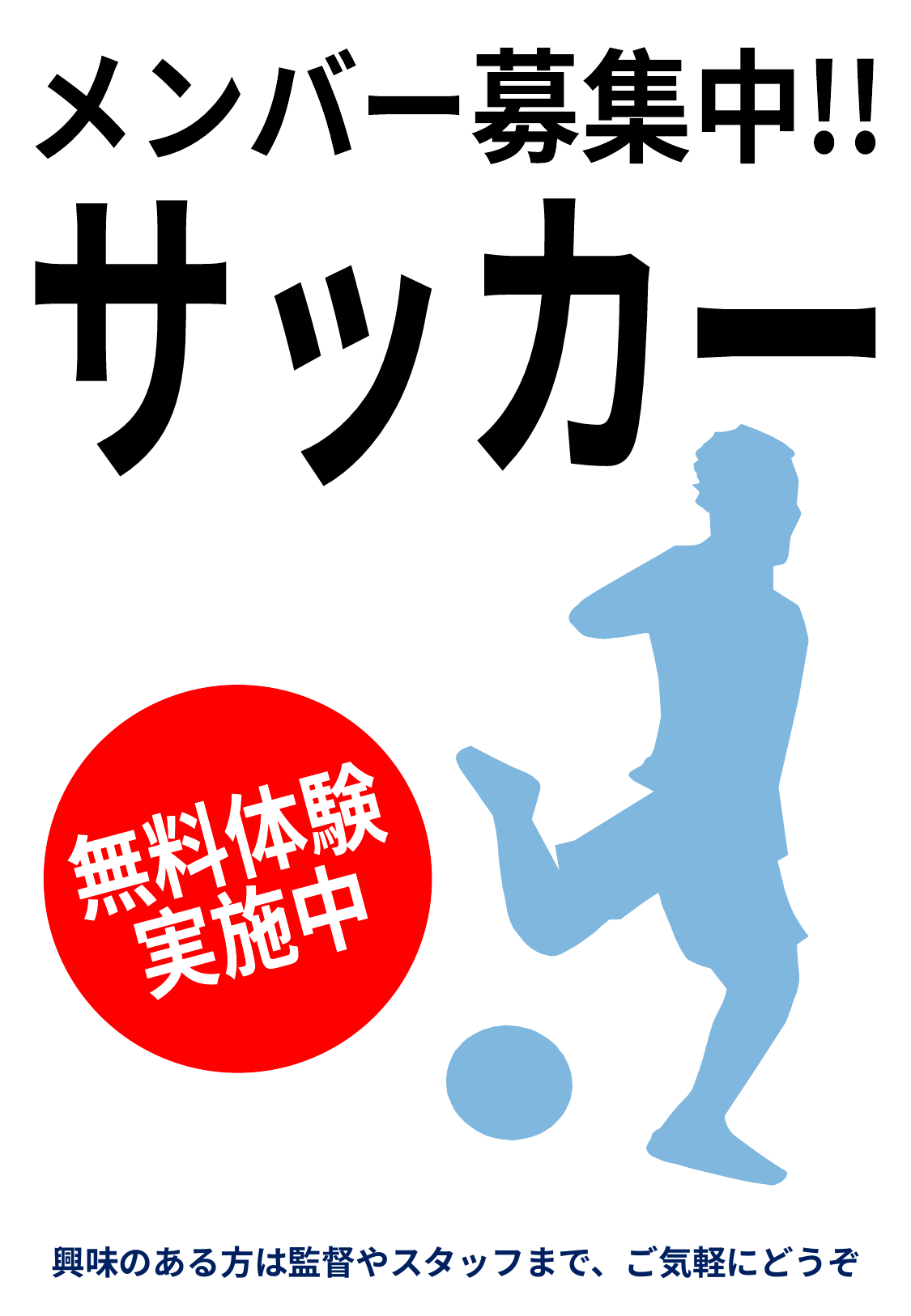

メンバー募集中!!
サッカー
サッカー
サッカー

無料体験
実施中
興味のある方は監督やスタッフまで、ご気軽にどうぞ